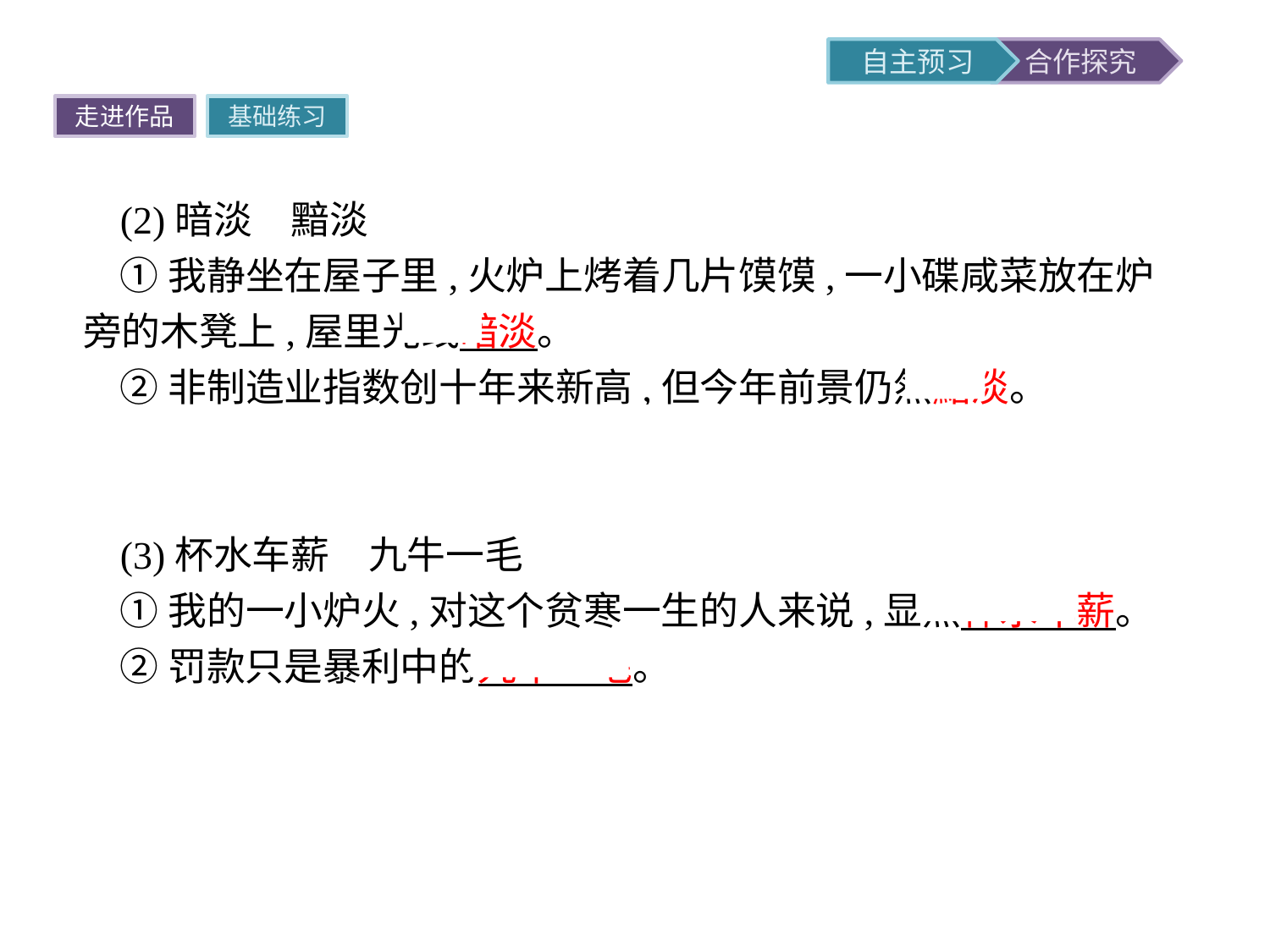

走进作品
基础练习
(2)暗淡　黯淡
①我静坐在屋子里,火炉上烤着几片馍馍,一小碟咸菜放在炉旁的木凳上,屋里光线暗淡。
②非制造业指数创十年来新高,但今年前景仍然黯淡。
提示二者都指不明朗,也都可指色彩昏暗。“暗淡”指光色昏暗,不光明,不鲜艳;“黯淡”主要指心理暗淡,或比喻没有希望。
(3)杯水车薪　九牛一毛
①我的一小炉火,对这个贫寒一生的人来说,显然杯水车薪。
②罚款只是暴利中的九牛一毛。
提示二者都指数量少。“杯水车薪”强调这点数量无济于事;“九牛一毛”比喻极大数量中微不足道的一部分。